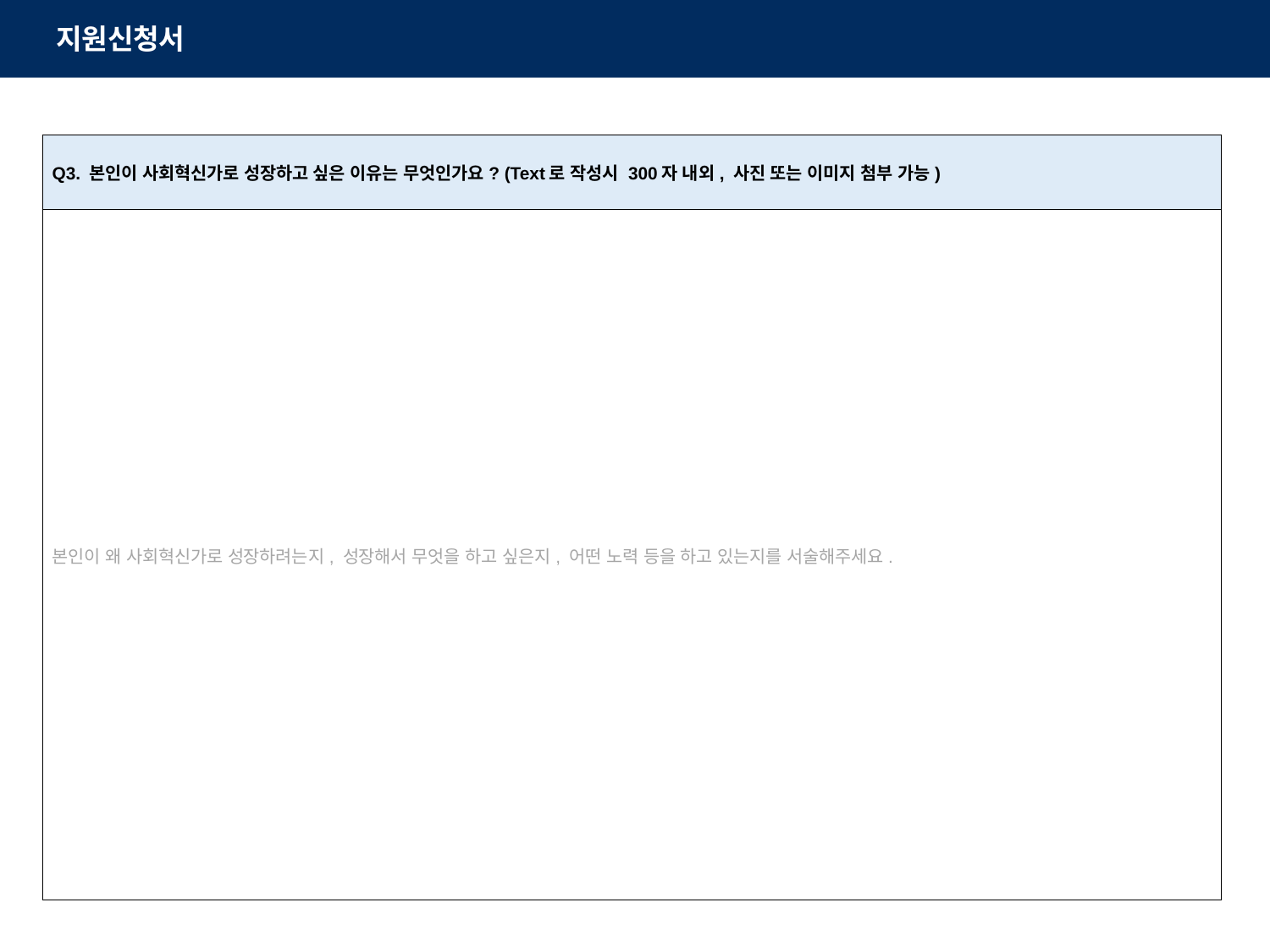

지원신청서
| Q3. 본인이 사회혁신가로 성장하고 싶은 이유는 무엇인가요? (Text로 작성시 300자 내외, 사진 또는 이미지 첨부 가능) |
| --- |
| 본인이 왜 사회혁신가로 성장하려는지, 성장해서 무엇을 하고 싶은지, 어떤 노력 등을 하고 있는지를 서술해주세요. |